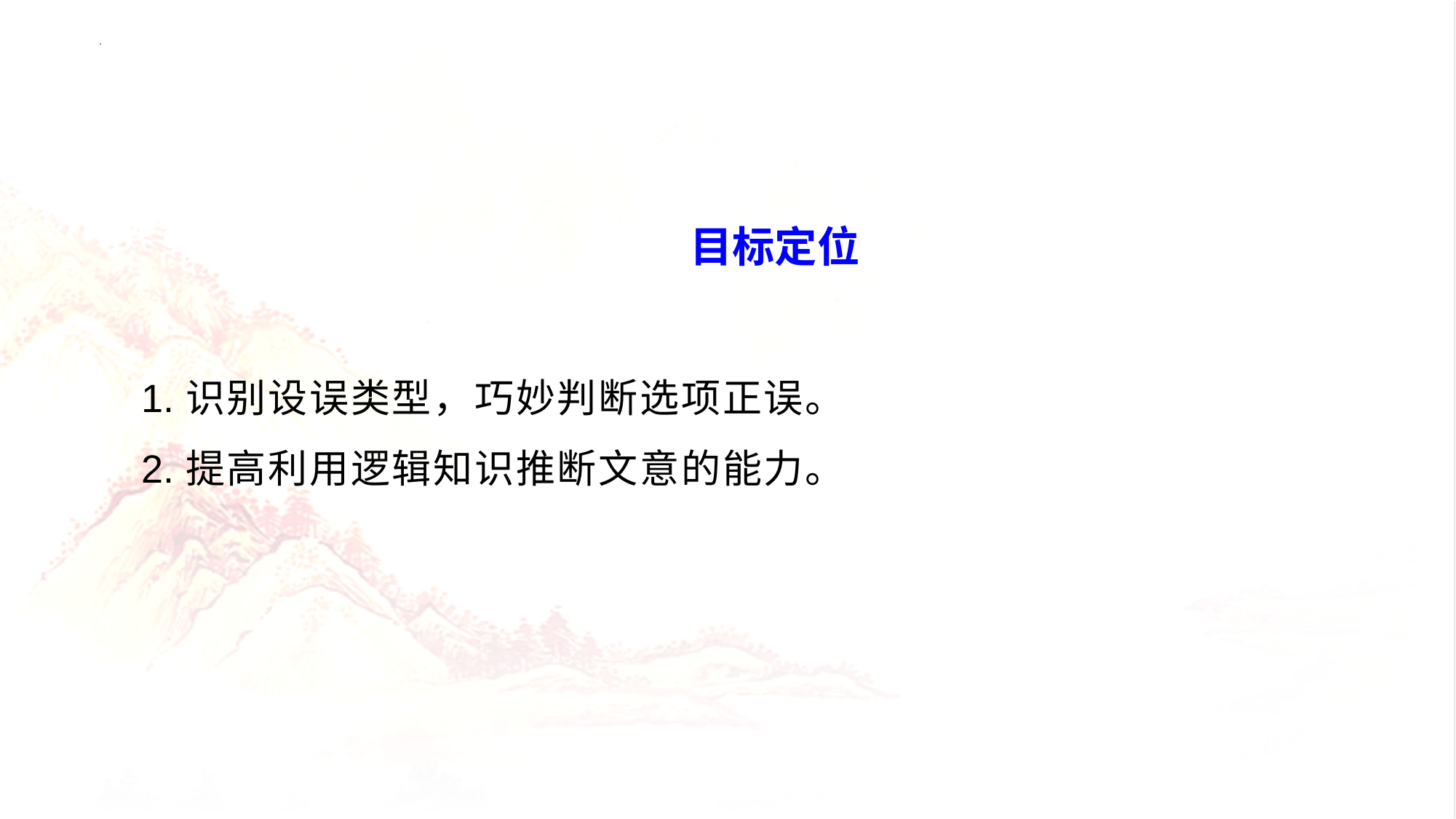

目标定位
1.识别设误类型，巧妙判断选项正误。
2.提高利用逻辑知识推断文意的能力。